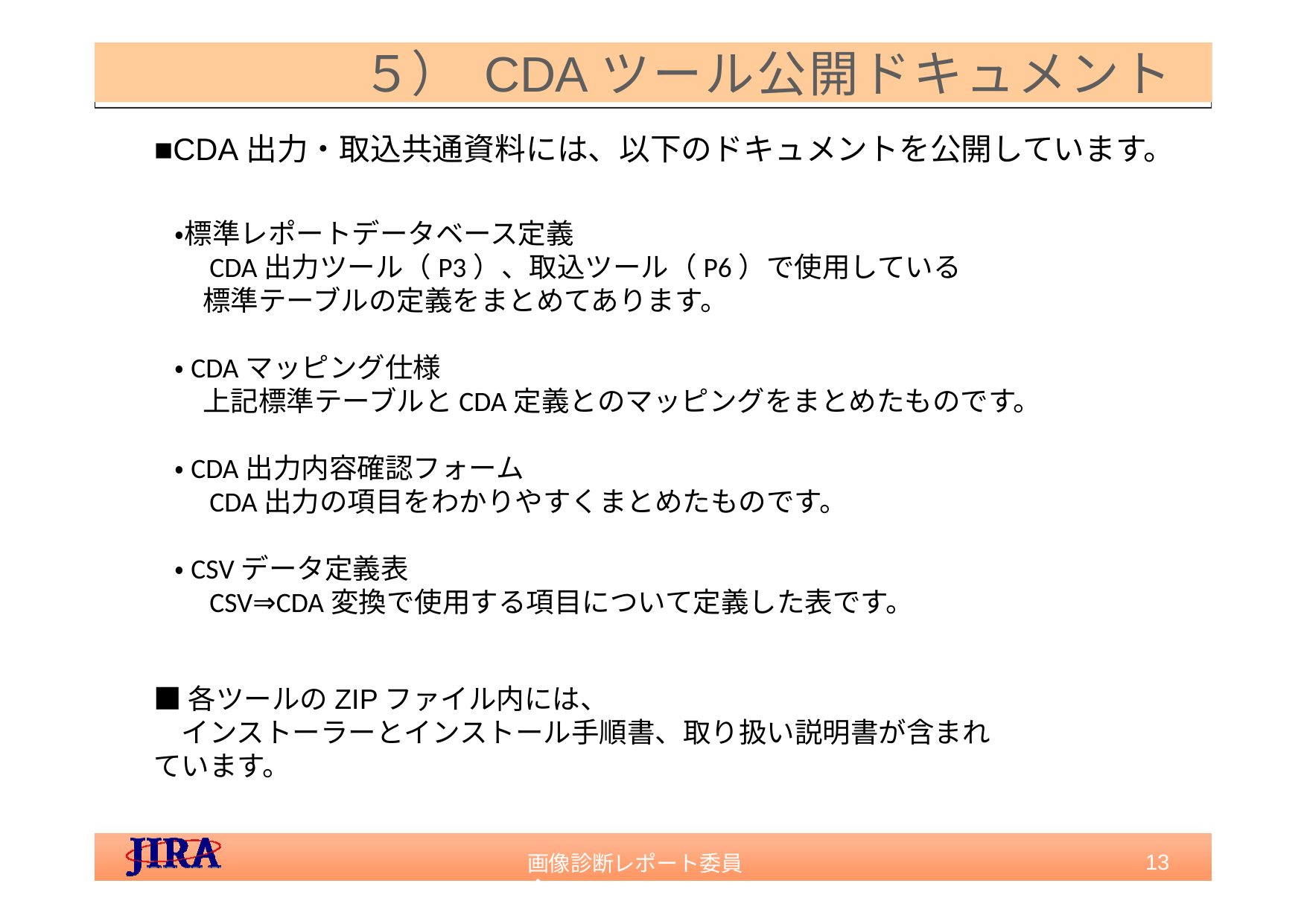

５） CDAツール公開ドキュメント
■CDA出力・取込共通資料には、以下のドキュメントを公開しています。
・標準レポートデータベース定義
　CDA出力ツール（P3）、取込ツール（P6）で使用している
　標準テーブルの定義をまとめてあります。

・CDAマッピング仕様
　上記標準テーブルとCDA定義とのマッピングをまとめたものです。

・CDA出力内容確認フォーム
　CDA出力の項目をわかりやすくまとめたものです。

・CSVデータ定義表
　CSV⇒CDA変換で使用する項目について定義した表です。
■各ツールのZIPファイル内には、
　インストーラーとインストール手順書、取り扱い説明書が含まれています。
13
画像診断レポート委員会